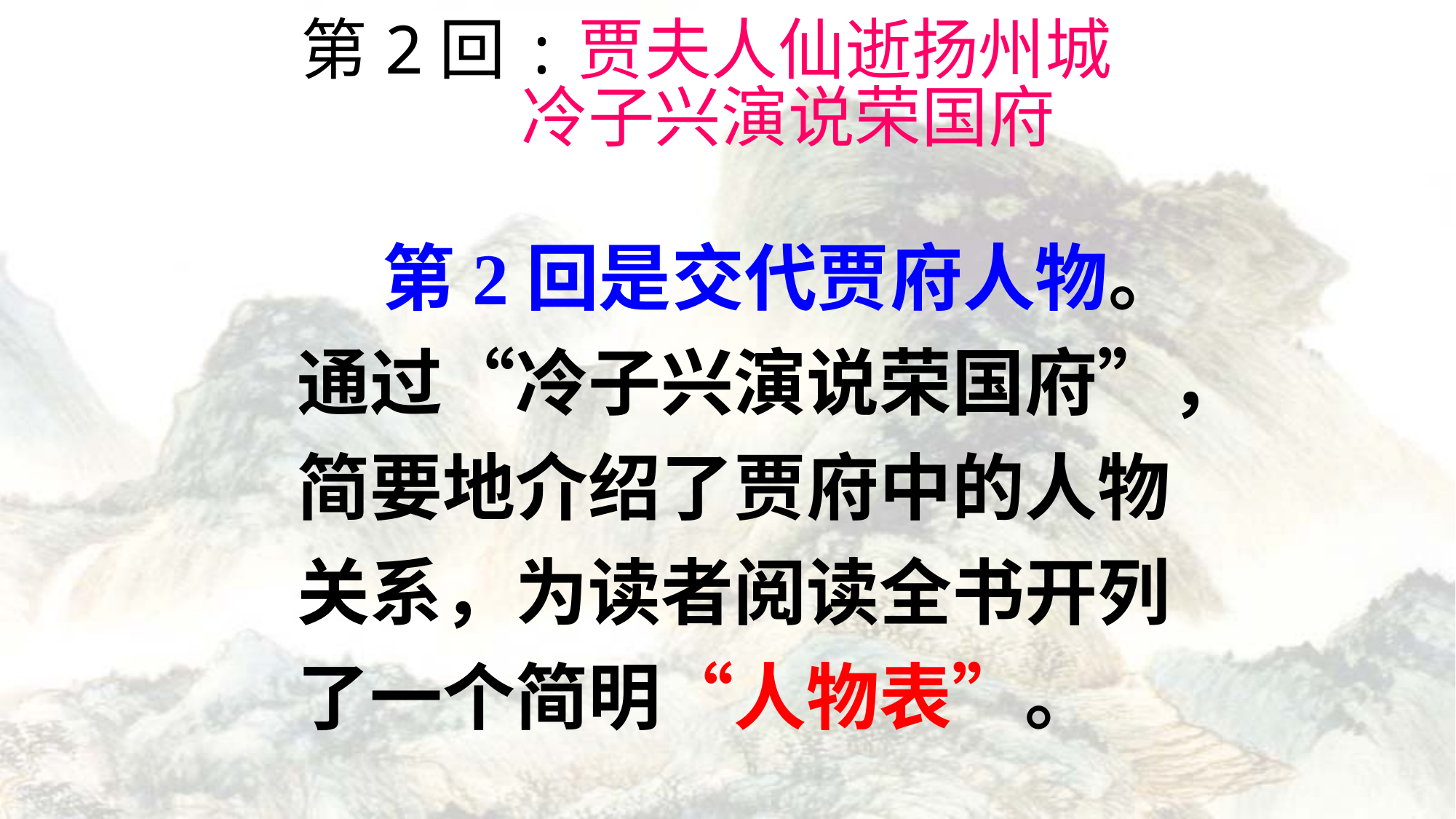

# 第2回:贾夫人仙逝扬州城 冷子兴演说荣国府
            第2回是交代贾府人物。通过“冷子兴演说荣国府”，简要地介绍了贾府中的人物关系，为读者阅读全书开列了一个简明“人物表”。